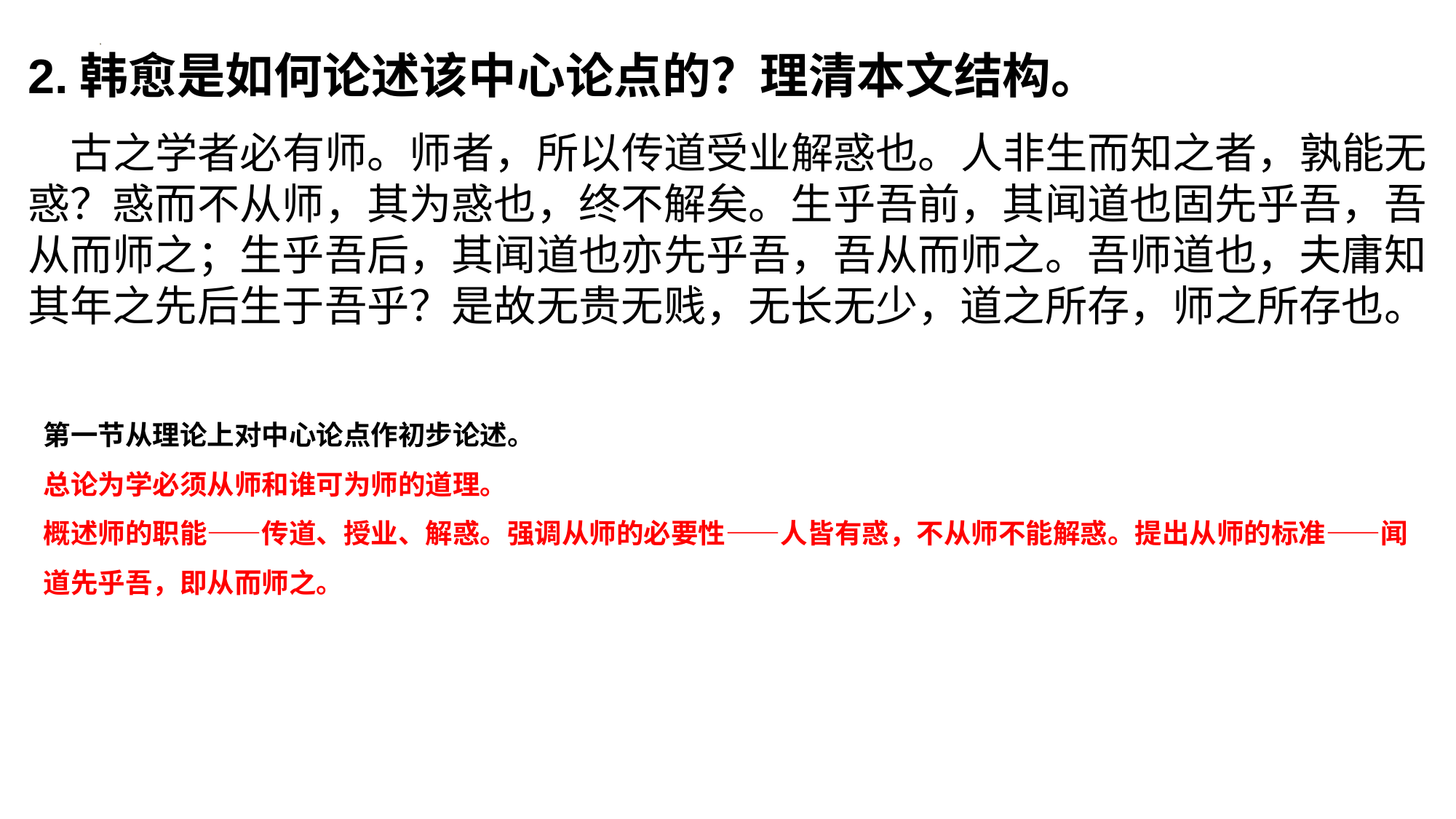

2.韩愈是如何论述该中心论点的？理清本文结构。
    古之学者必有师。师者，所以传道受业解惑也。人非生而知之者，孰能无惑？惑而不从师，其为惑也，终不解矣。生乎吾前，其闻道也固先乎吾，吾从而师之；生乎吾后，其闻道也亦先乎吾，吾从而师之。吾师道也，夫庸知其年之先后生于吾乎？是故无贵无贱，无长无少，道之所存，师之所存也。

第一节从理论上对中心论点作初步论述。
总论为学必须从师和谁可为师的道理。
概述师的职能——传道、授业、解惑。强调从师的必要性——人皆有惑，不从师不能解惑。提出从师的标准——闻道先乎吾，即从而师之。